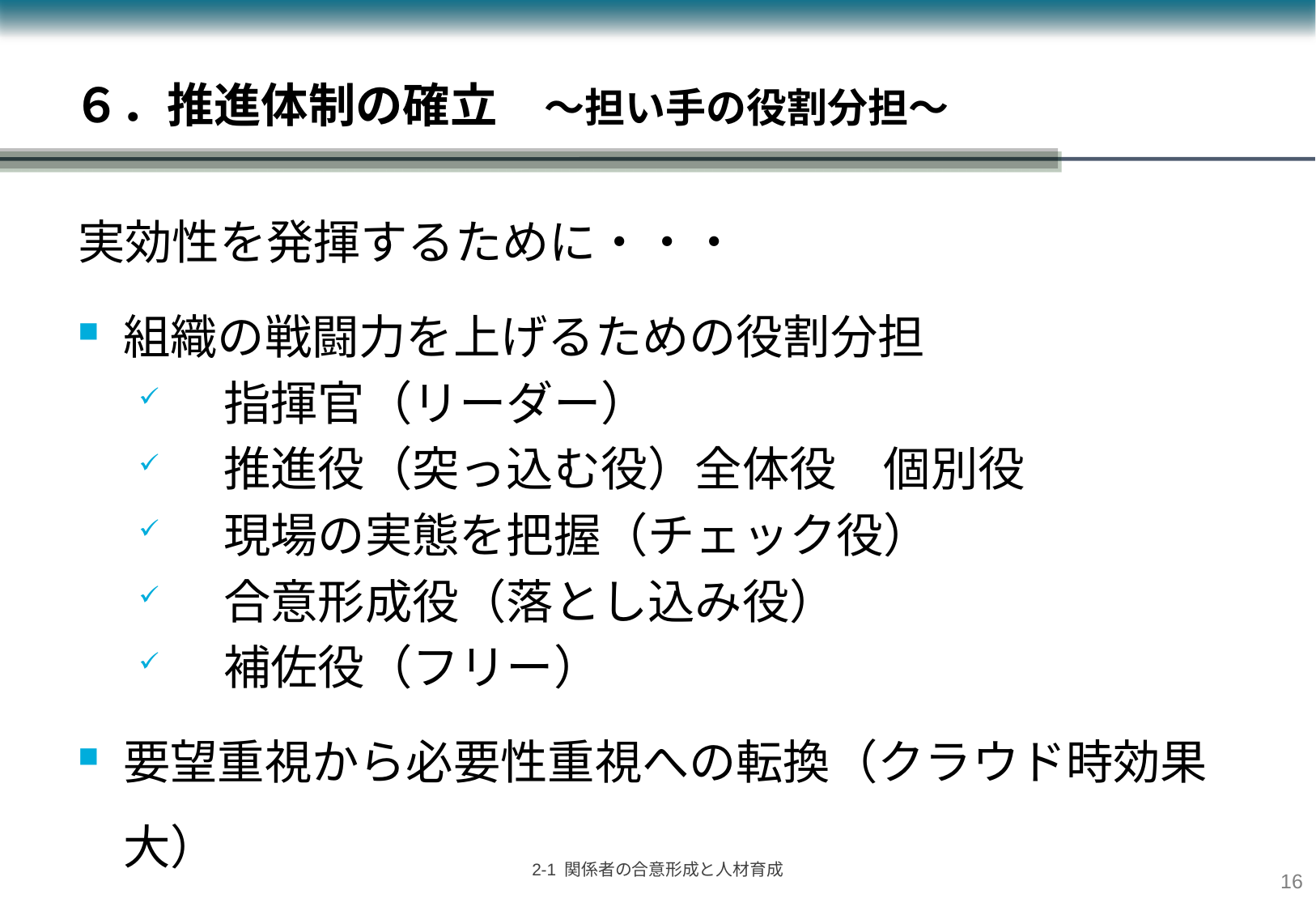

# ６．推進体制の確立　～担い手の役割分担～
実効性を発揮するために・・・
組織の戦闘力を上げるための役割分担
　指揮官（リーダー）
　推進役（突っ込む役）全体役　個別役
　現場の実態を把握（チェック役）
　合意形成役（落とし込み役）
　補佐役（フリー）
要望重視から必要性重視への転換（クラウド時効果大）

16
2-1 関係者の合意形成と人材育成